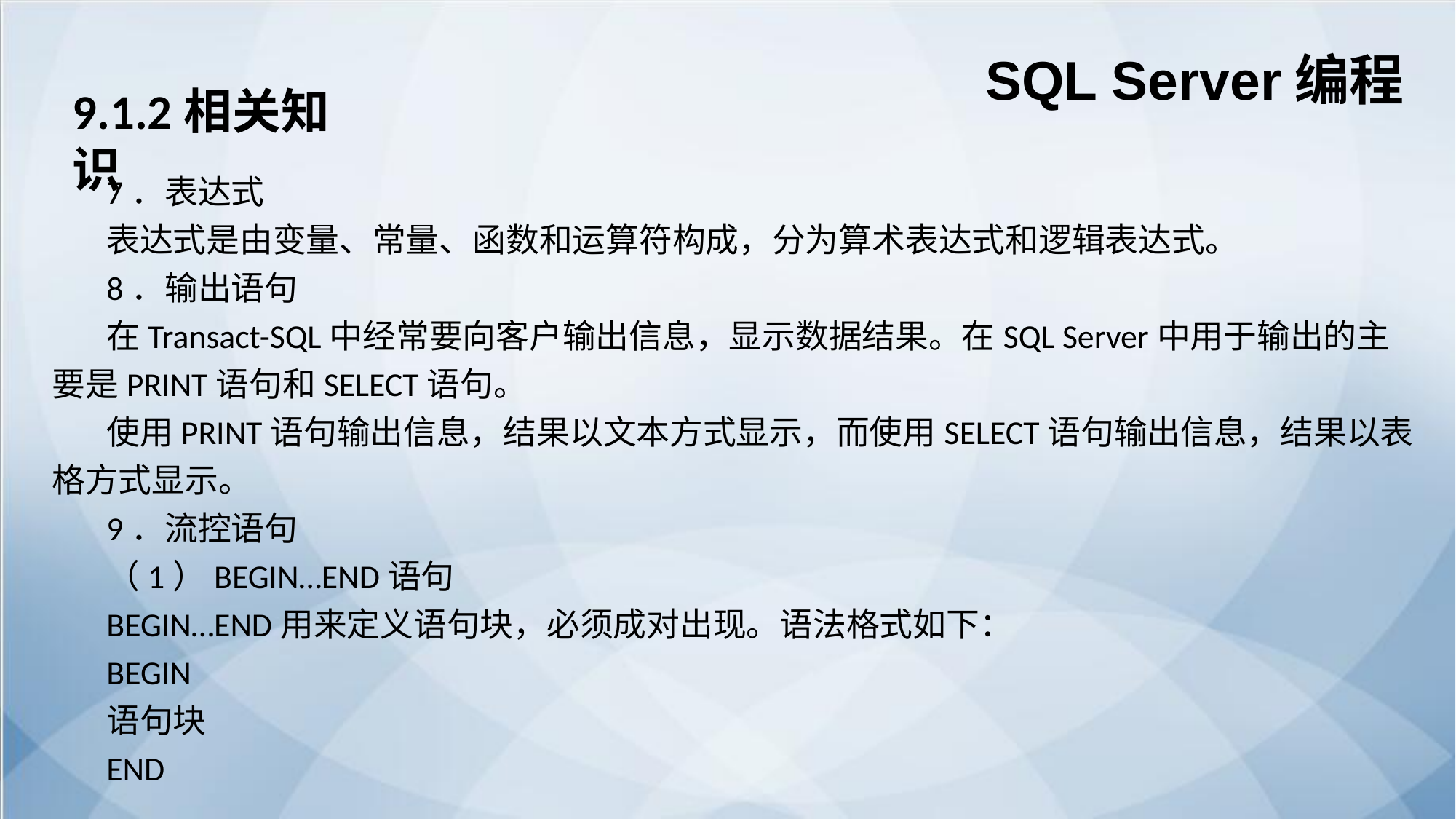

SQL Server编程
9.1.2相关知识
7．表达式
表达式是由变量、常量、函数和运算符构成，分为算术表达式和逻辑表达式。
8．输出语句
在Transact-SQL中经常要向客户输出信息，显示数据结果。在SQL Server中用于输出的主要是PRINT语句和SELECT语句。
使用PRINT语句输出信息，结果以文本方式显示，而使用SELECT语句输出信息，结果以表格方式显示。
9．流控语句
（1）BEGIN…END语句
BEGIN…END用来定义语句块，必须成对出现。语法格式如下：
BEGIN
语句块
END